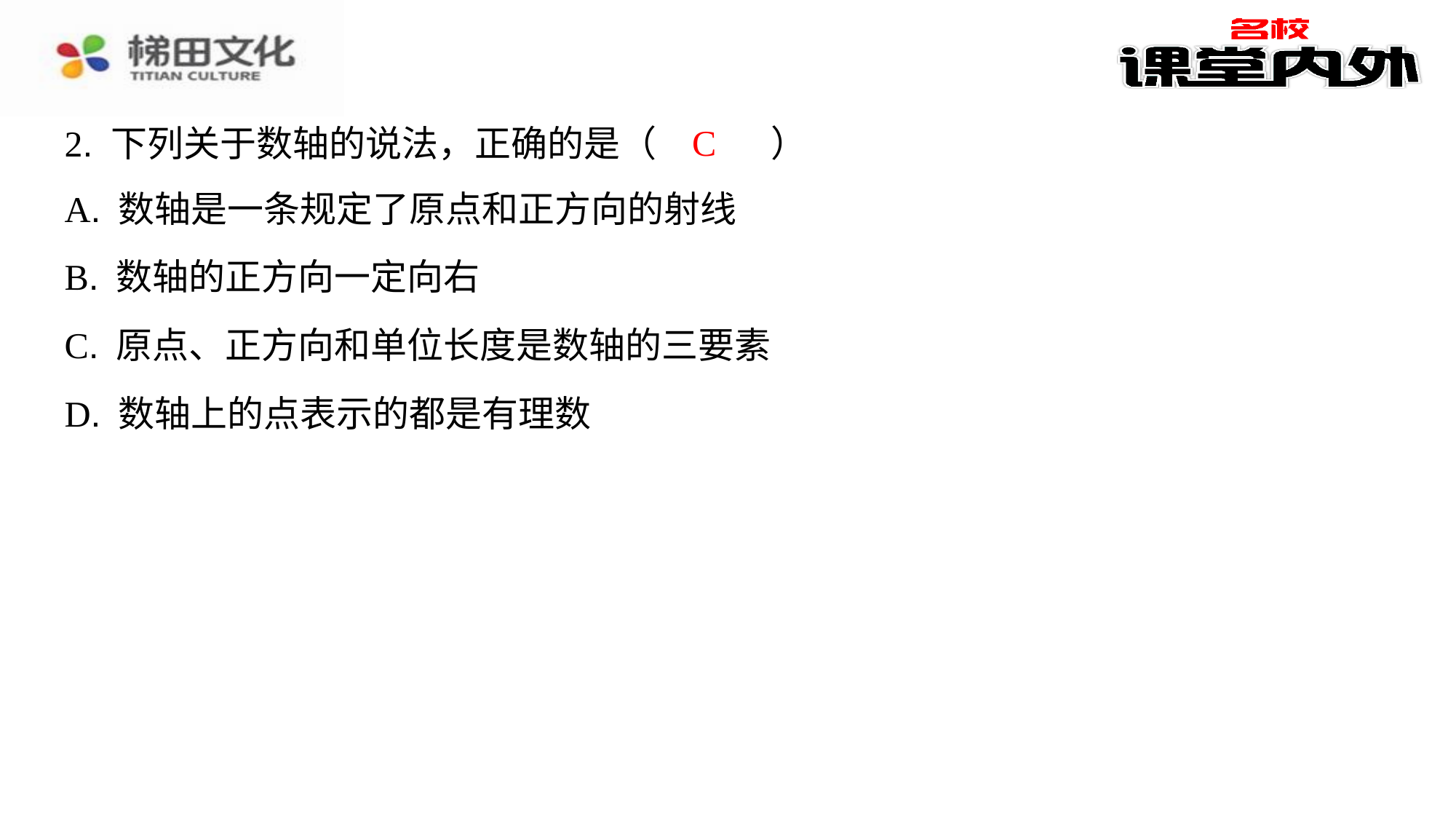

C
2. 下列关于数轴的说法，正确的是（　C　）
| A. 数轴是一条规定了原点和正方向的射线 |
| --- |
| B. 数轴的正方向一定向右 |
| C. 原点、正方向和单位长度是数轴的三要素 |
| D. 数轴上的点表示的都是有理数 |